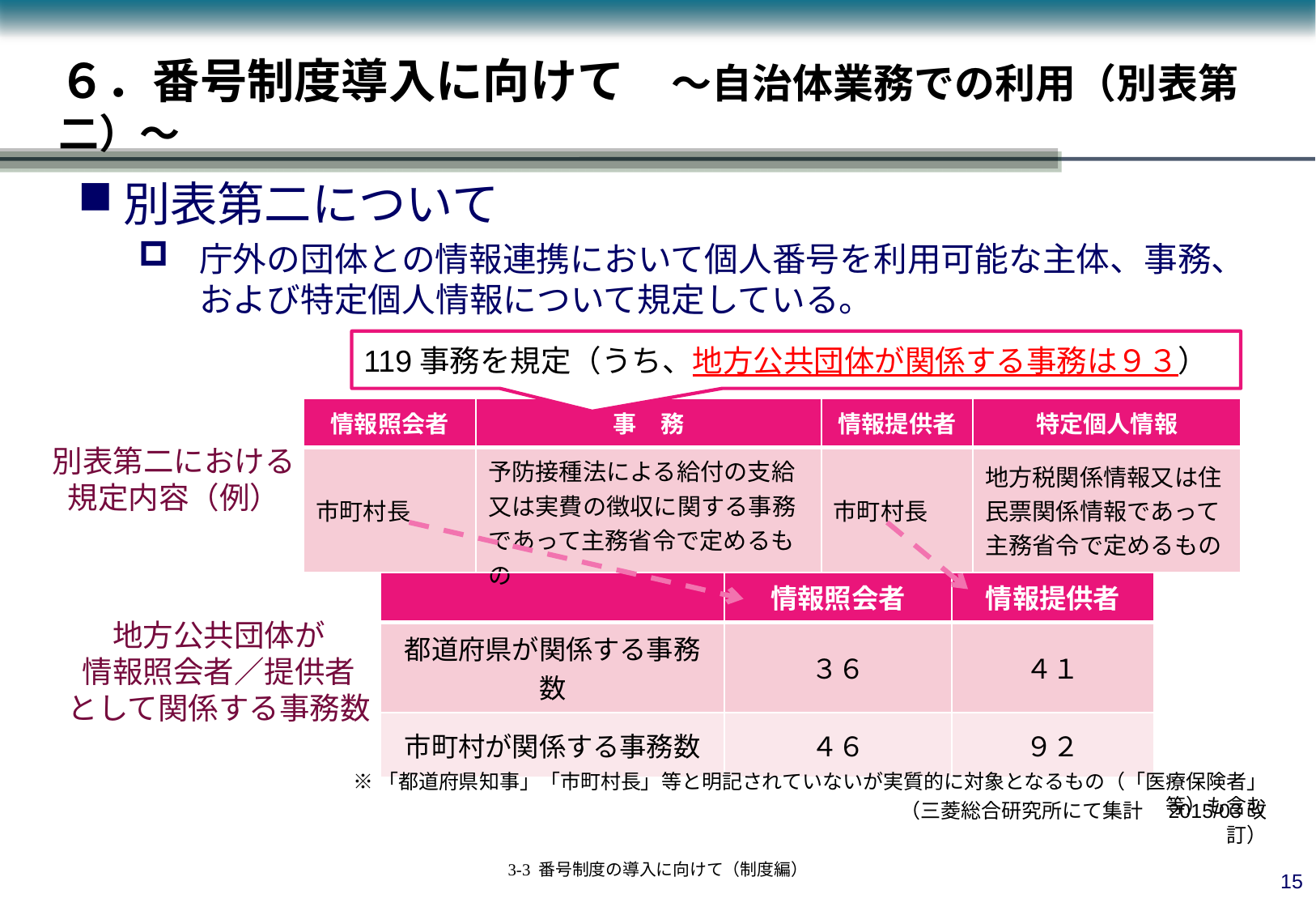

# ６．番号制度導入に向けて　～自治体業務での利用（別表第二）～
別表第二について
庁外の団体との情報連携において個人番号を利用可能な主体、事務、および特定個人情報について規定している。

119事務を規定（うち、地方公共団体が関係する事務は９３）
| 情報照会者 | 事　務 | 情報提供者 | 特定個人情報 |
| --- | --- | --- | --- |
| 市町村長 | 予防接種法による給付の支給又は実費の徴収に関する事務であって主務省令で定めるもの | 市町村長 | 地方税関係情報又は住民票関係情報であって主務省令で定めるもの |
別表第二における
規定内容（例）
|  | 情報照会者 | 情報提供者 |
| --- | --- | --- |
| 都道府県が関係する事務数 | ３６ | ４１ |
| 市町村が関係する事務数 | ４６ | ９２ |
地方公共団体が
情報照会者／提供者
として関係する事務数
※「都道府県知事」「市町村長」等と明記されていないが実質的に対象となるもの（「医療保険者」等）も含む
（三菱総合研究所にて集計　2015/03改訂）
15
3-3 番号制度の導入に向けて（制度編）